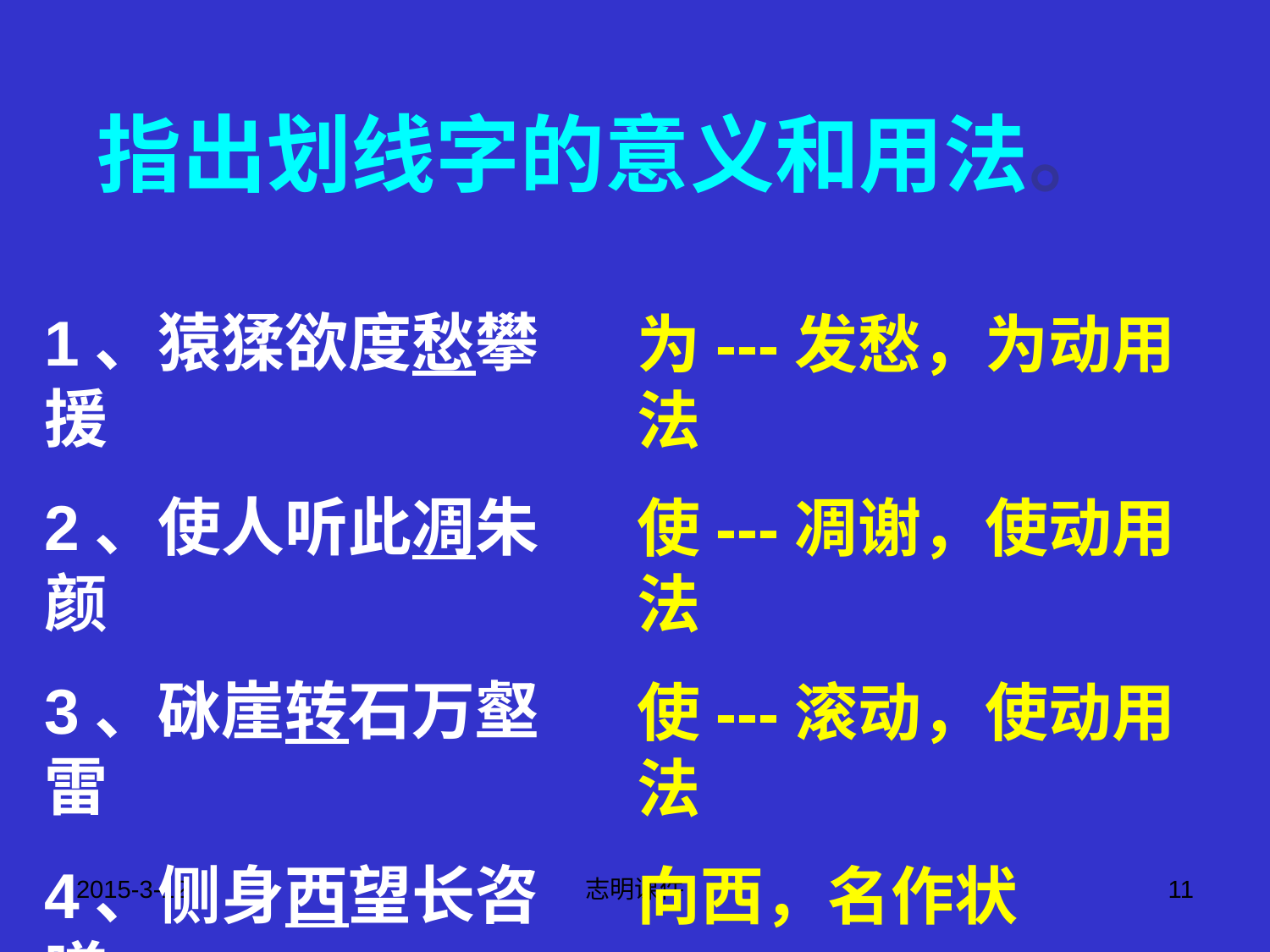

指出划线字的意义和用法。
1、猿猱欲度愁攀援
2、使人听此凋朱颜
3、砯崖转石万壑雷
4、侧身西望长咨嗟
为---发愁，为动用法
使---凋谢，使动用法
使---滚动，使动用法
向西，名作状
2015-3-12
志明课件
11